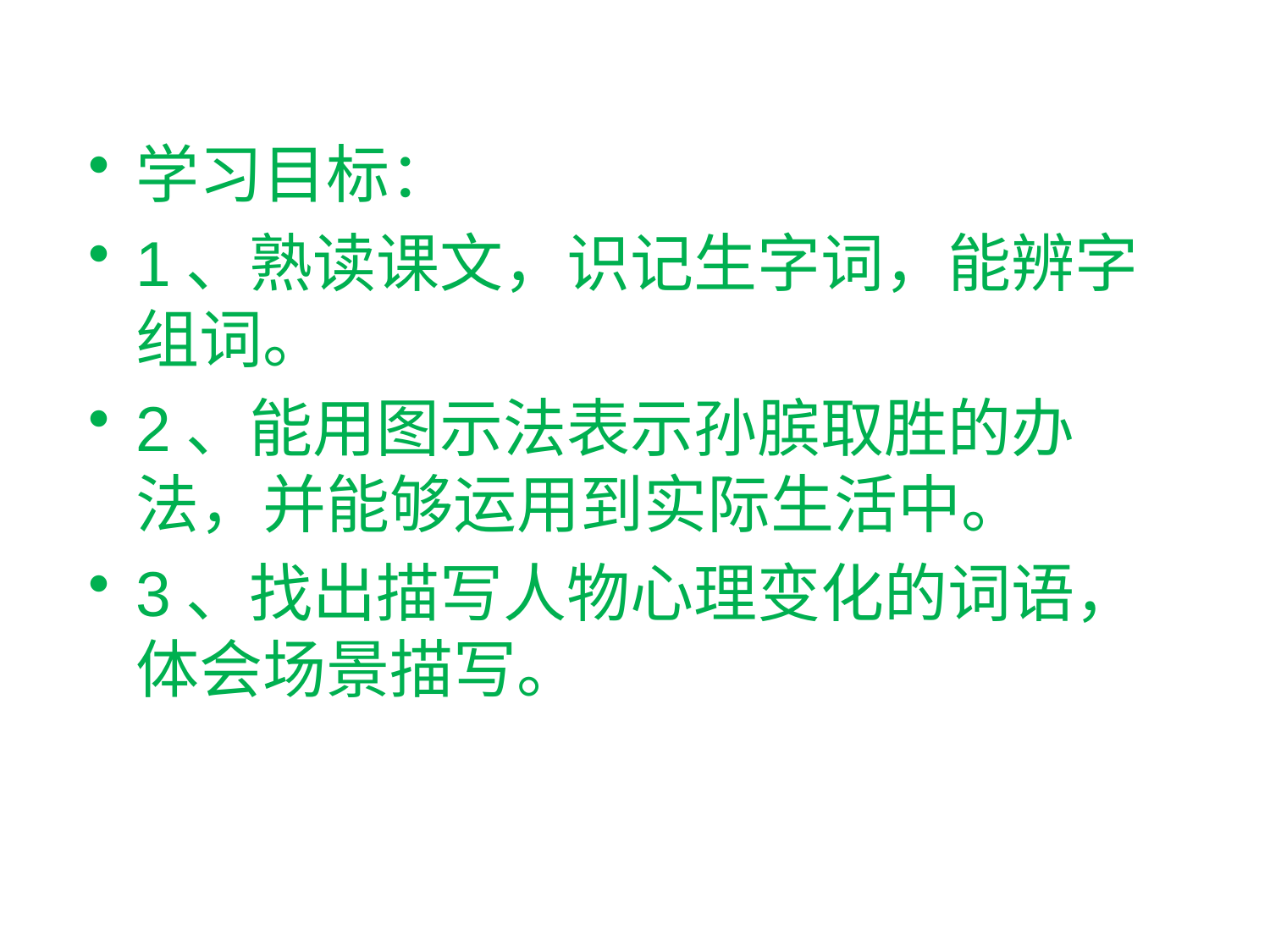

# 学习目标：
1、熟读课文，识记生字词，能辨字组词。
2、能用图示法表示孙膑取胜的办法，并能够运用到实际生活中。
3、找出描写人物心理变化的词语，体会场景描写。